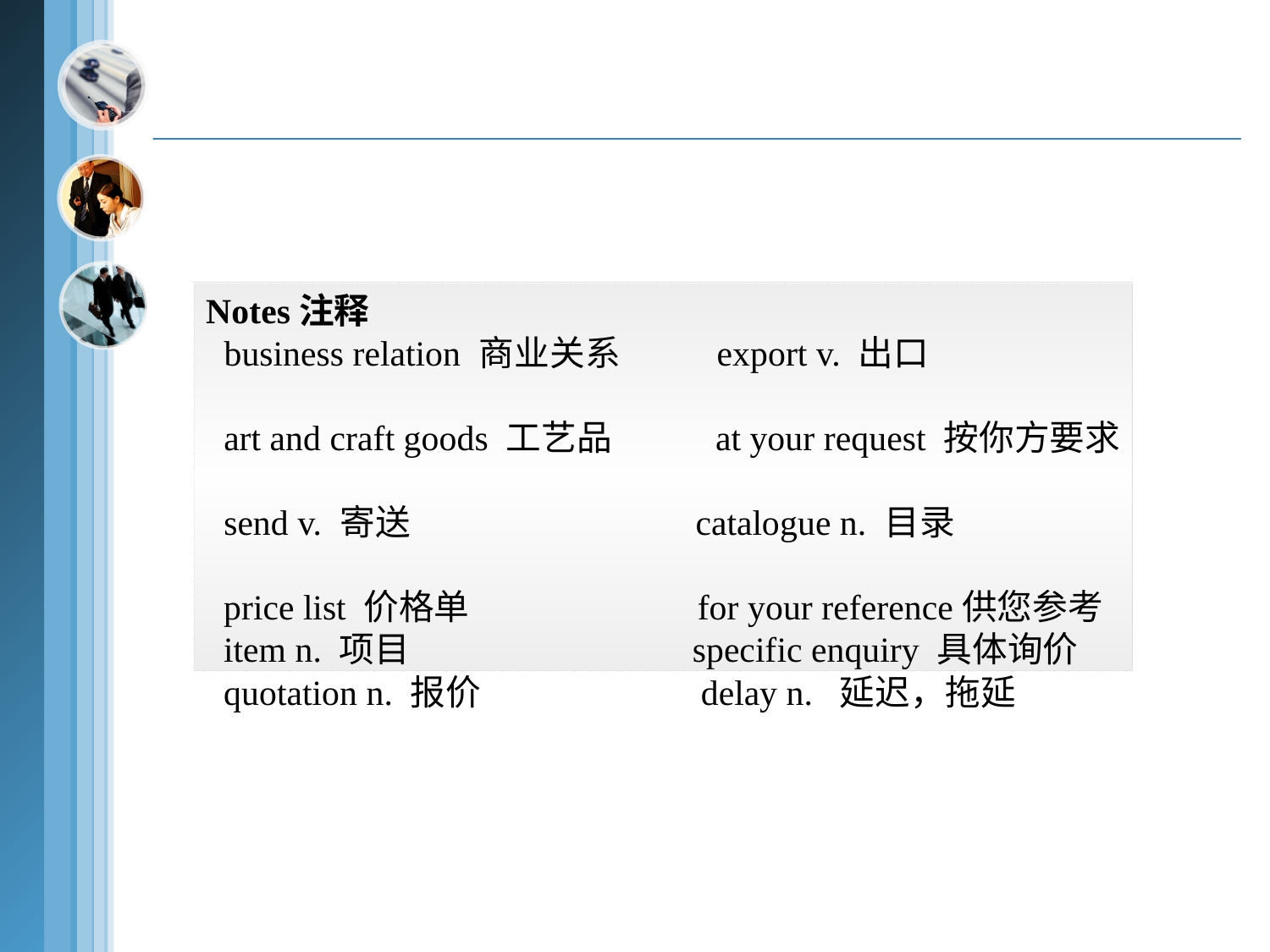

Notes注释
  business relation 商业关系           export v. 出口
  art and craft goods 工艺品            at your request 按你方要求
  send v. 寄送                                   catalogue n. 目录
  price list 价格单                            for your reference供您参考
  item n. 项目                                   specific enquiry 具体询价
  quotation n. 报价                           delay n.  延迟，拖延